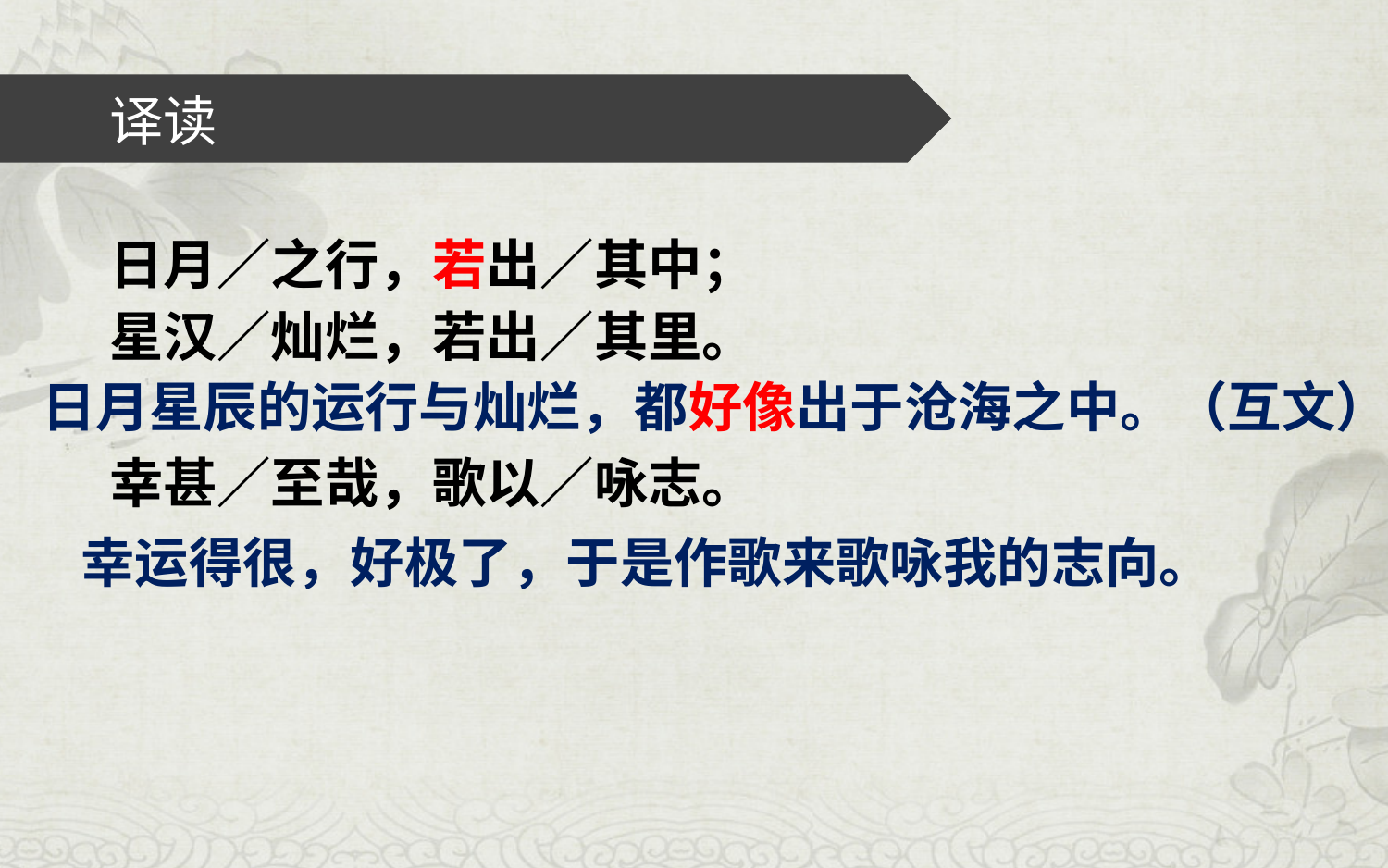

# 译读
日月／之行，若出／其中；
星汉／灿烂，若出／其里。

幸甚／至哉，歌以／咏志。
日月星辰的运行与灿烂，都好像出于沧海之中。（互文）
幸运得很，好极了，于是作歌来歌咏我的志向。